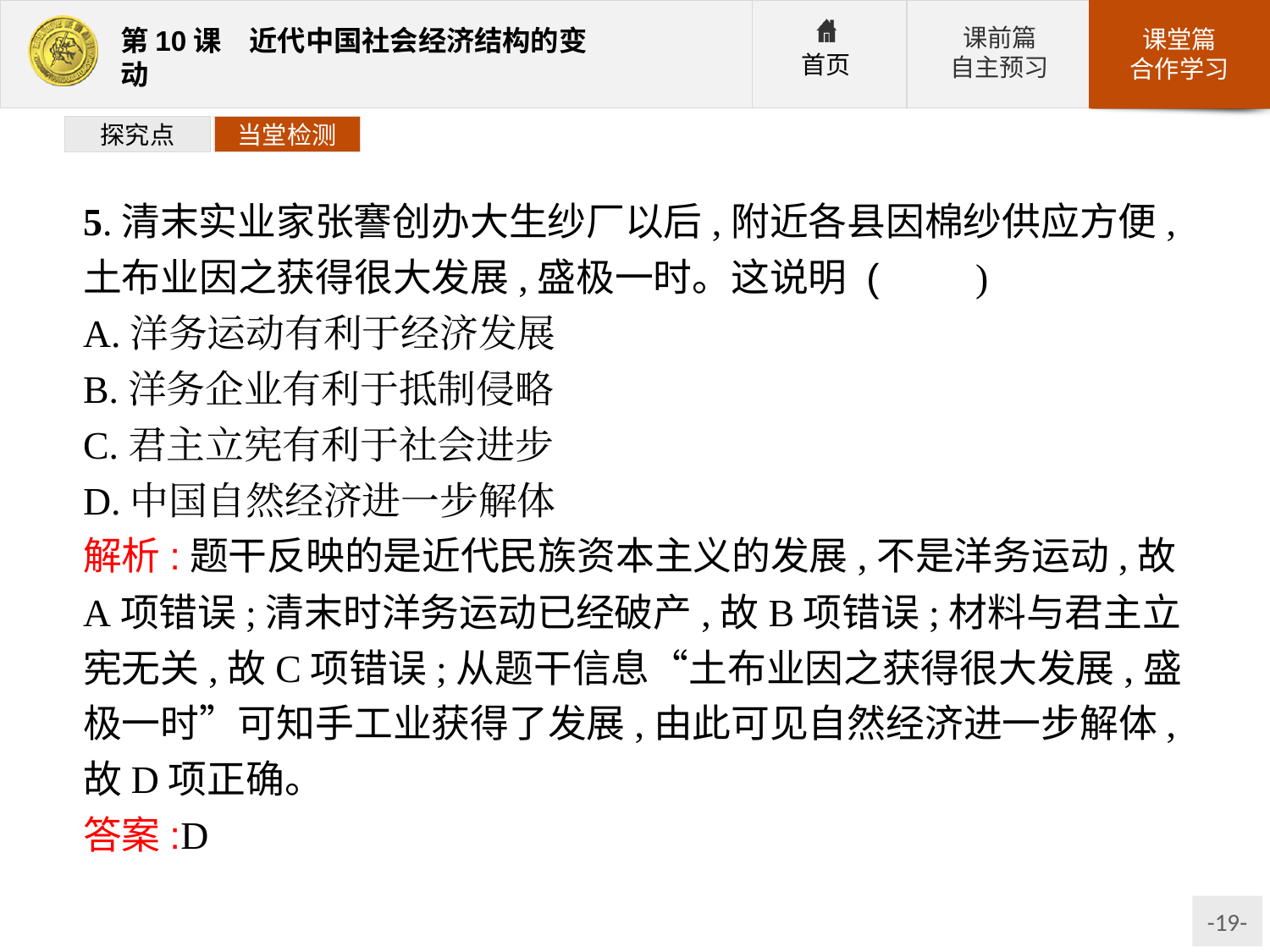

探究点
当堂检测
5.清末实业家张謇创办大生纱厂以后,附近各县因棉纱供应方便,土布业因之获得很大发展,盛极一时。这说明 (　　)
A.洋务运动有利于经济发展
B.洋务企业有利于抵制侵略
C.君主立宪有利于社会进步
D.中国自然经济进一步解体
解析:题干反映的是近代民族资本主义的发展,不是洋务运动,故A项错误;清末时洋务运动已经破产,故B项错误;材料与君主立宪无关,故C项错误;从题干信息“土布业因之获得很大发展,盛极一时”可知手工业获得了发展,由此可见自然经济进一步解体,故D项正确。
答案:D